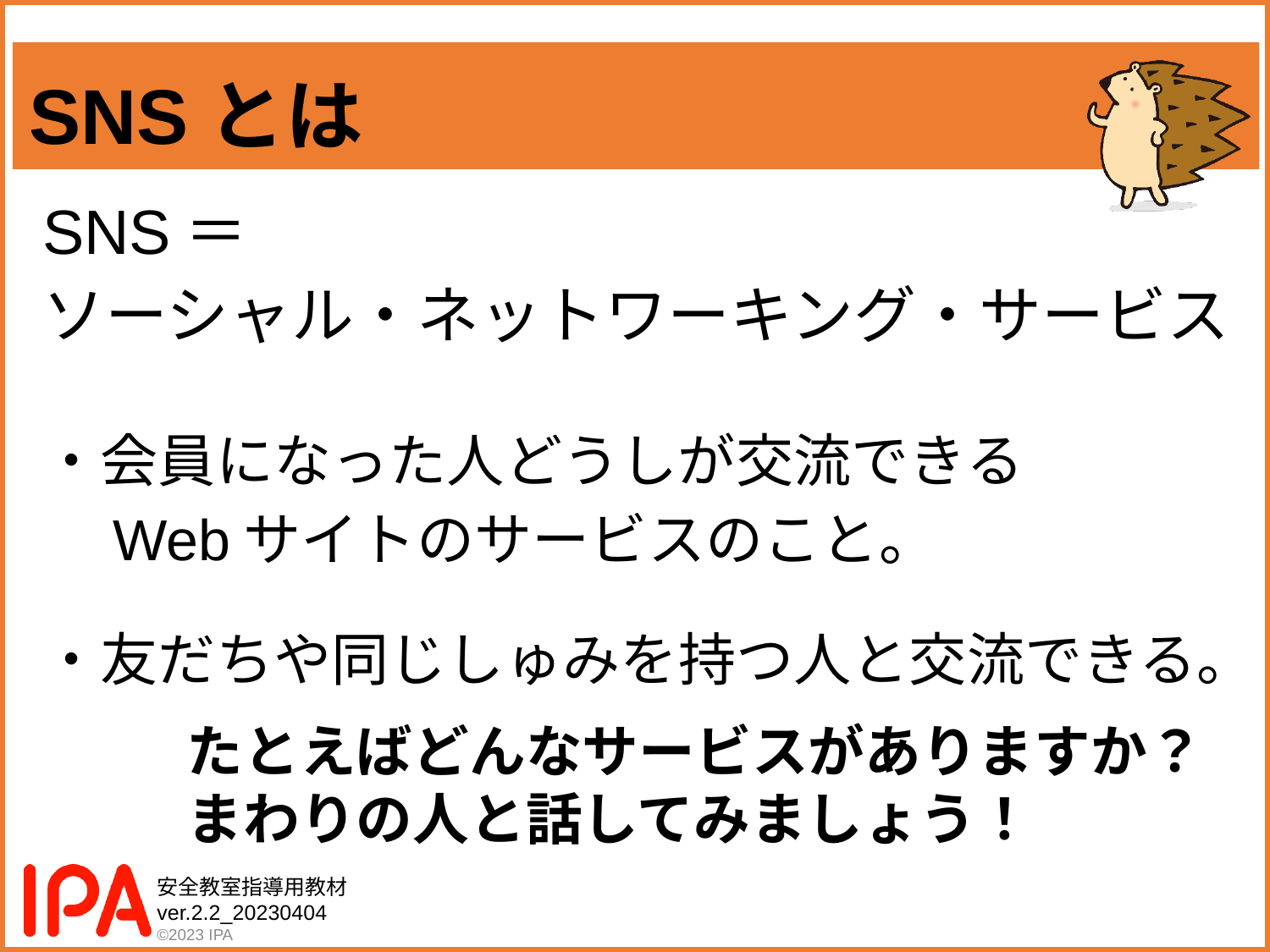

SNSとは
SNS＝
ソーシャル・ネットワーキング・サービス

・会員になった人どうしが交流できる
　Webサイトのサービスのこと。

・友だちや同じしゅみを持つ人と交流できる。
たとえばどんなサービスがありますか？
まわりの人と話してみましょう！